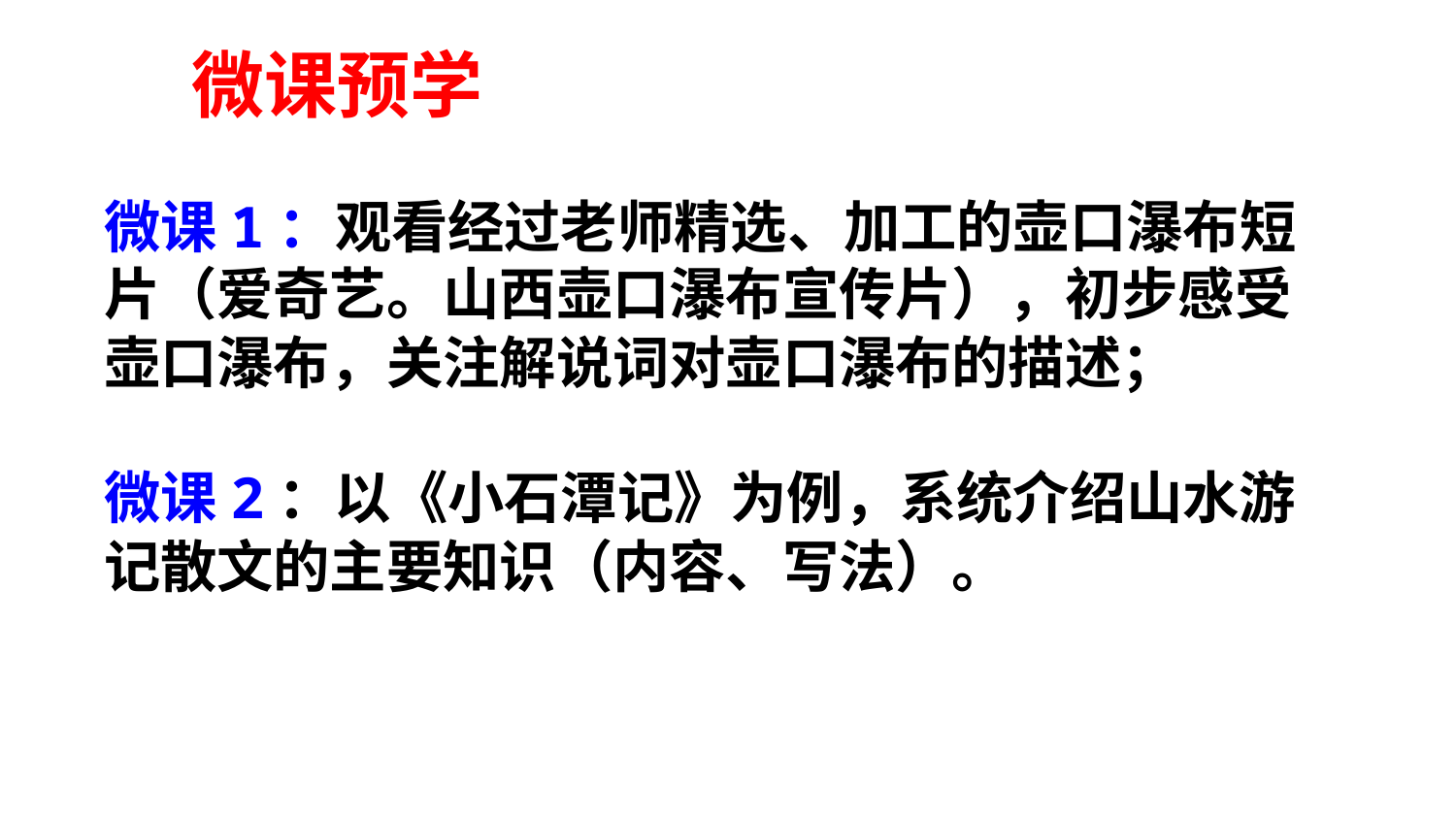

微课预学
微课1：观看经过老师精选、加工的壶口瀑布短片（爱奇艺。山西壶口瀑布宣传片），初步感受壶口瀑布，关注解说词对壶口瀑布的描述；

微课2：以《小石潭记》为例，系统介绍山水游记散文的主要知识（内容、写法）。